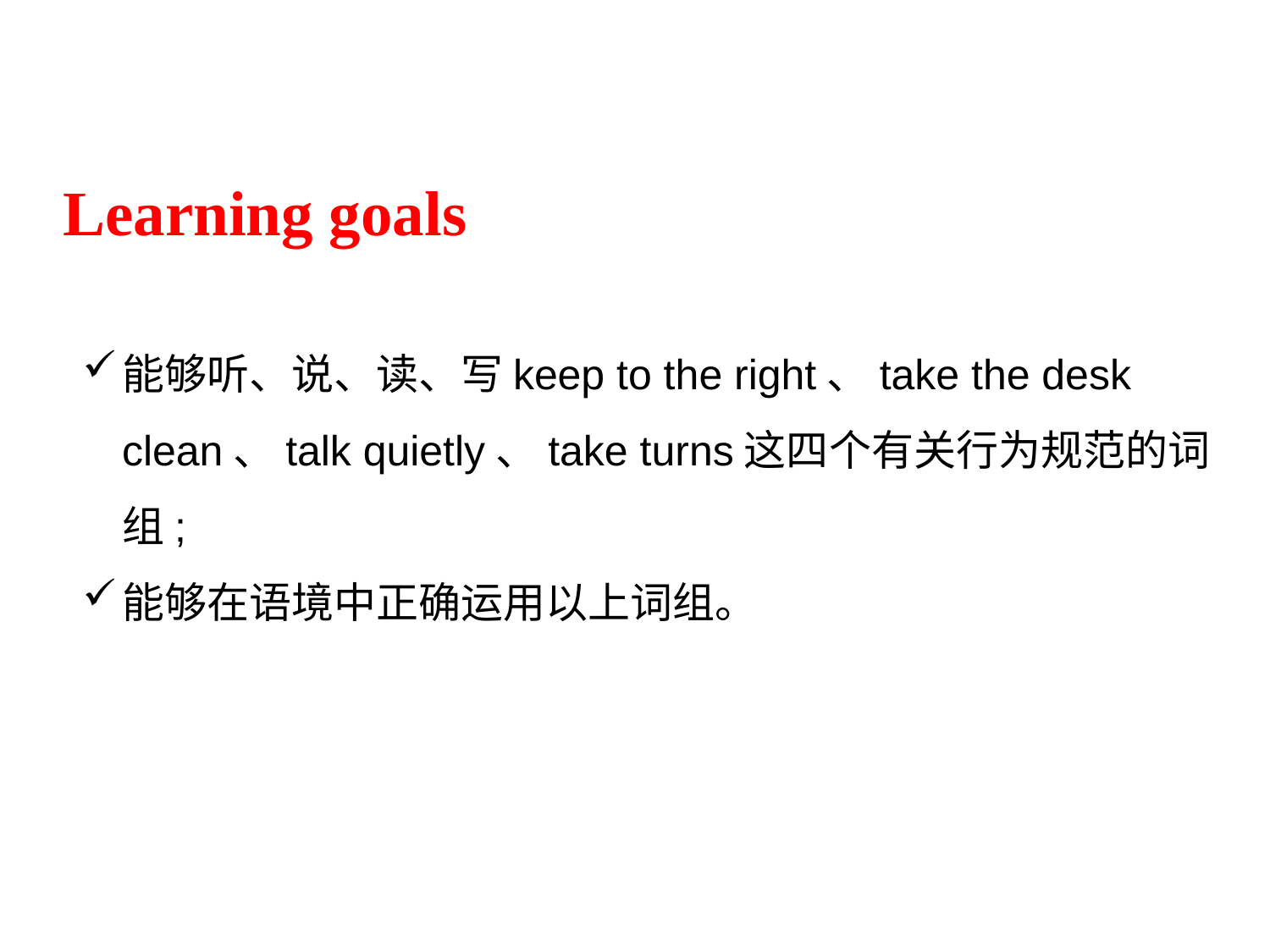

Learning goals
能够听、说、读、写keep to the right、take the desk clean、talk quietly、take turns这四个有关行为规范的词组;
能够在语境中正确运用以上词组。